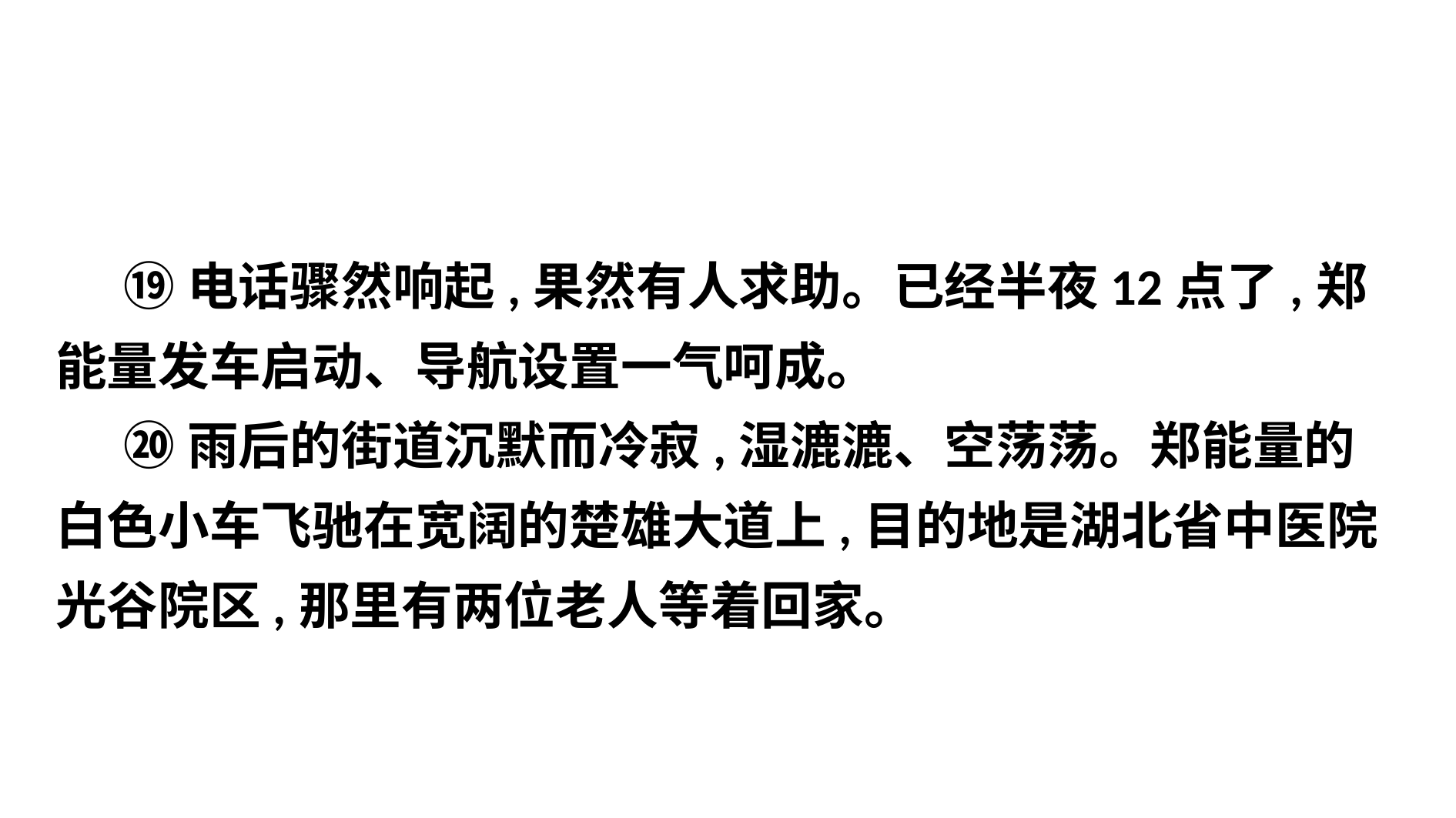

⑲电话骤然响起,果然有人求助。已经半夜12点了,郑能量发车启动、导航设置一气呵成。
⑳雨后的街道沉默而冷寂,湿漉漉、空荡荡。郑能量的白色小车飞驰在宽阔的楚雄大道上,目的地是湖北省中医院光谷院区,那里有两位老人等着回家。